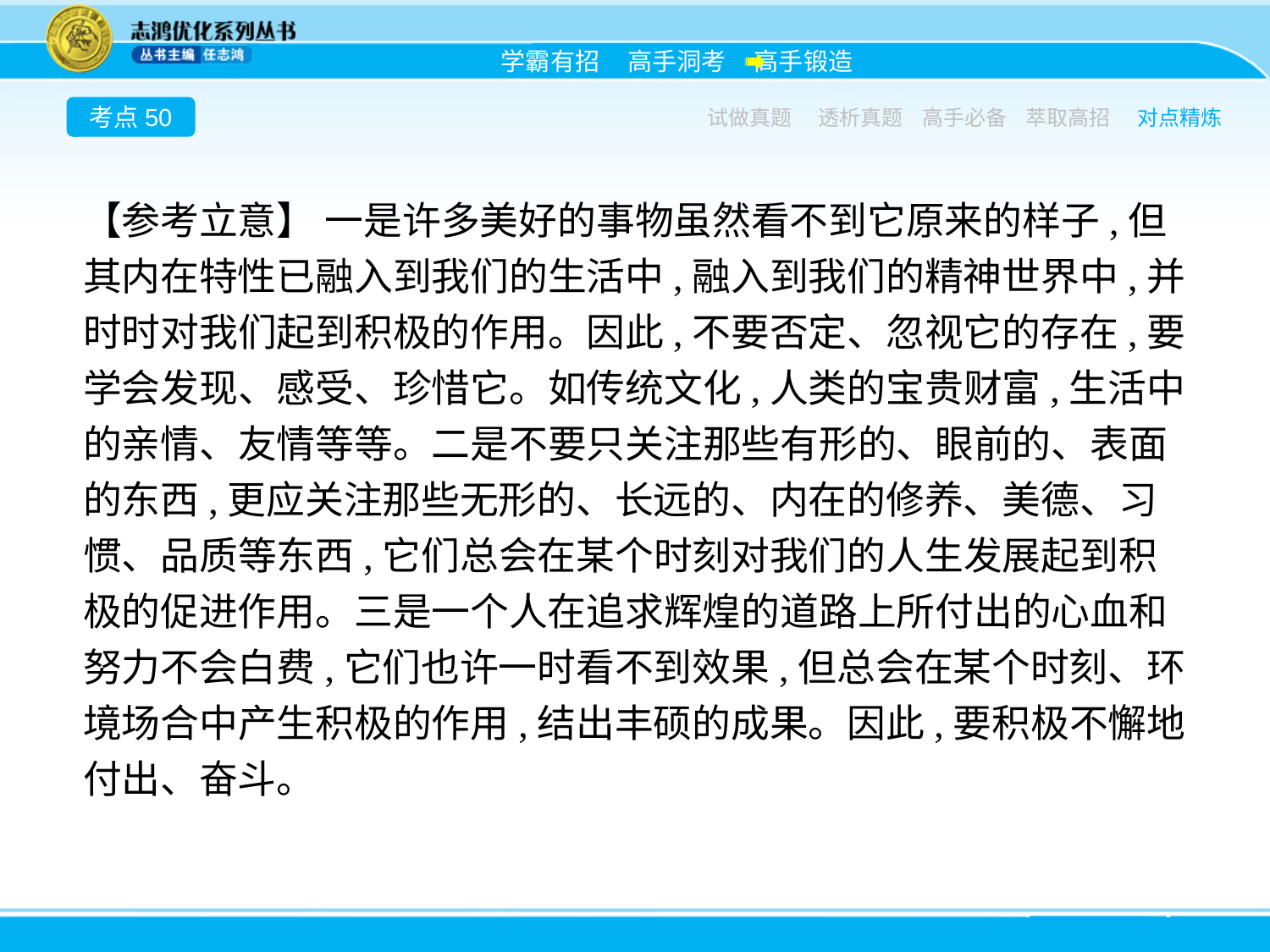

考点50
试做真题
透析真题
高手必备
萃取高招
对点精炼
【参考立意】 一是许多美好的事物虽然看不到它原来的样子,但其内在特性已融入到我们的生活中,融入到我们的精神世界中,并时时对我们起到积极的作用。因此,不要否定、忽视它的存在,要学会发现、感受、珍惜它。如传统文化,人类的宝贵财富,生活中的亲情、友情等等。二是不要只关注那些有形的、眼前的、表面的东西,更应关注那些无形的、长远的、内在的修养、美德、习惯、品质等东西,它们总会在某个时刻对我们的人生发展起到积极的促进作用。三是一个人在追求辉煌的道路上所付出的心血和努力不会白费,它们也许一时看不到效果,但总会在某个时刻、环境场合中产生积极的作用,结出丰硕的成果。因此,要积极不懈地付出、奋斗。